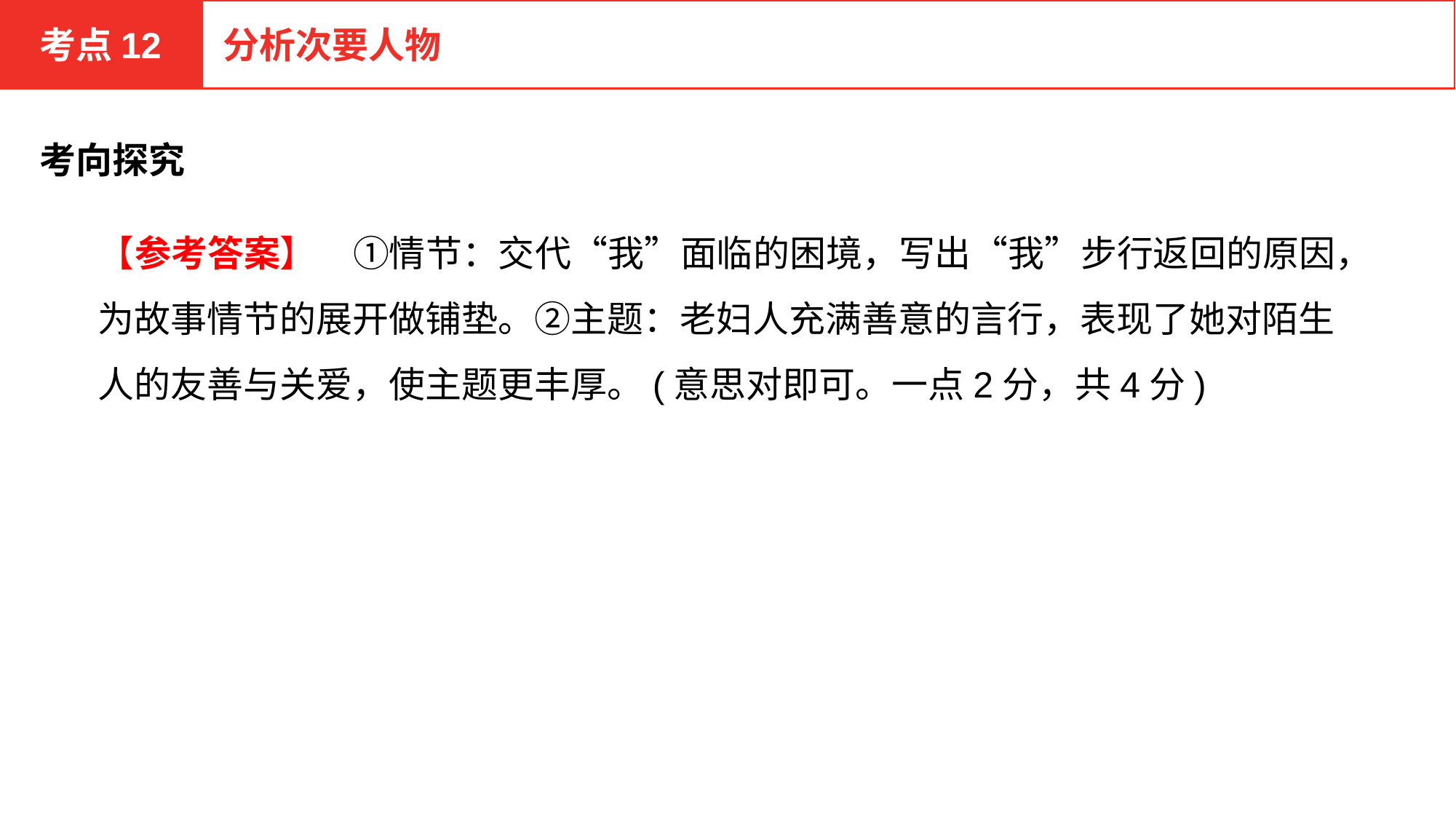

考点12
分析次要人物
考向探究

【参考答案】　①情节：交代“我”面临的困境，写出“我”步行返回的原因，为故事情节的展开做铺垫。②主题：老妇人充满善意的言行，表现了她对陌生人的友善与关爱，使主题更丰厚。(意思对即可。一点2分，共4分)